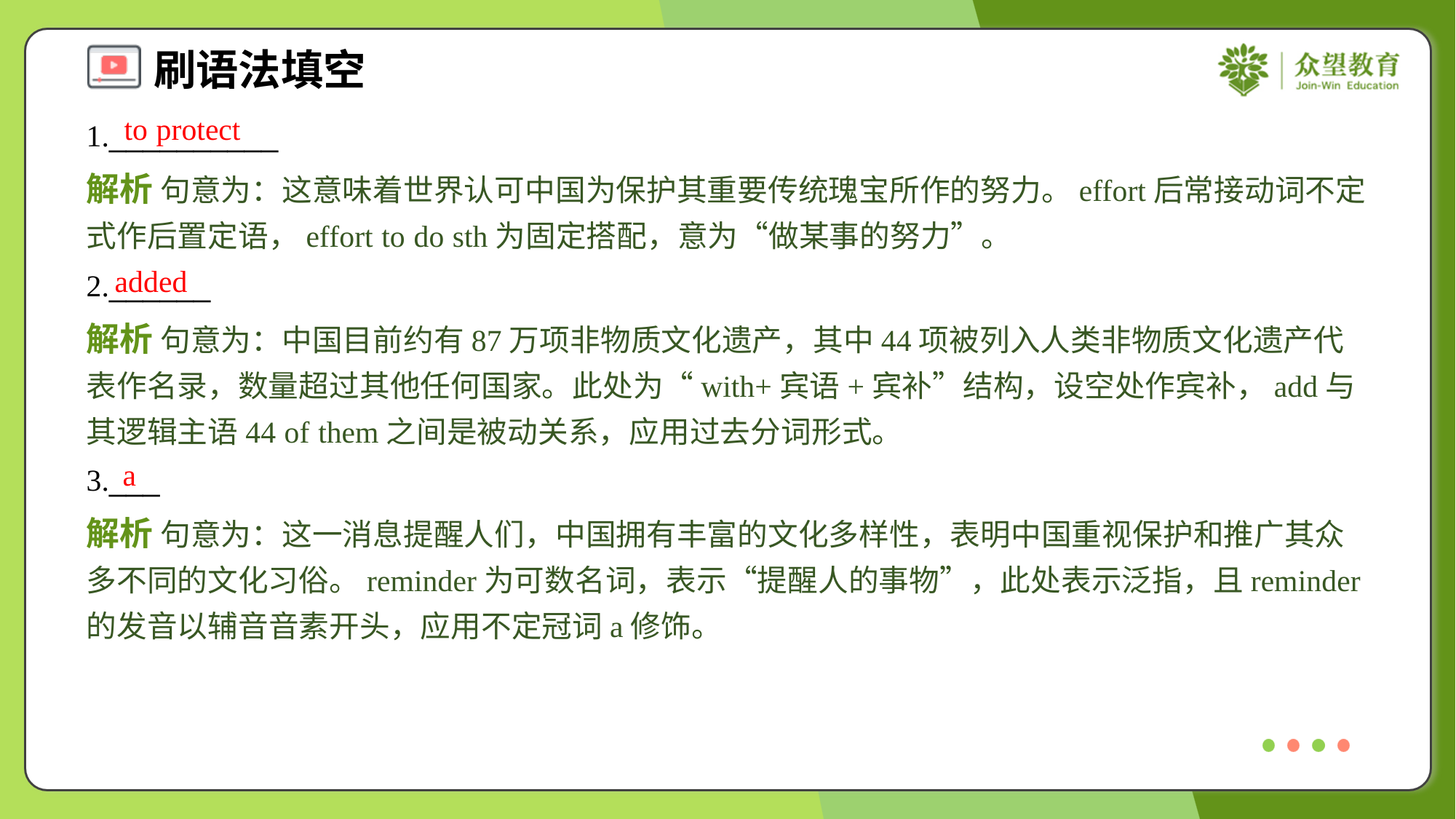

to protect
1.__________
解析 句意为：这意味着世界认可中国为保护其重要传统瑰宝所作的努力。effort后常接动词不定式作后置定语，effort to do sth为固定搭配，意为“做某事的努力”。
added
2.______
解析 句意为：中国目前约有87万项非物质文化遗产，其中44项被列入人类非物质文化遗产代表作名录，数量超过其他任何国家。此处为“with+宾语+宾补”结构，设空处作宾补，add与其逻辑主语44 of them之间是被动关系，应用过去分词形式。
a
3.___
解析 句意为：这一消息提醒人们，中国拥有丰富的文化多样性，表明中国重视保护和推广其众多不同的文化习俗。reminder为可数名词，表示“提醒人的事物”，此处表示泛指，且reminder的发音以辅音音素开头，应用不定冠词a修饰。